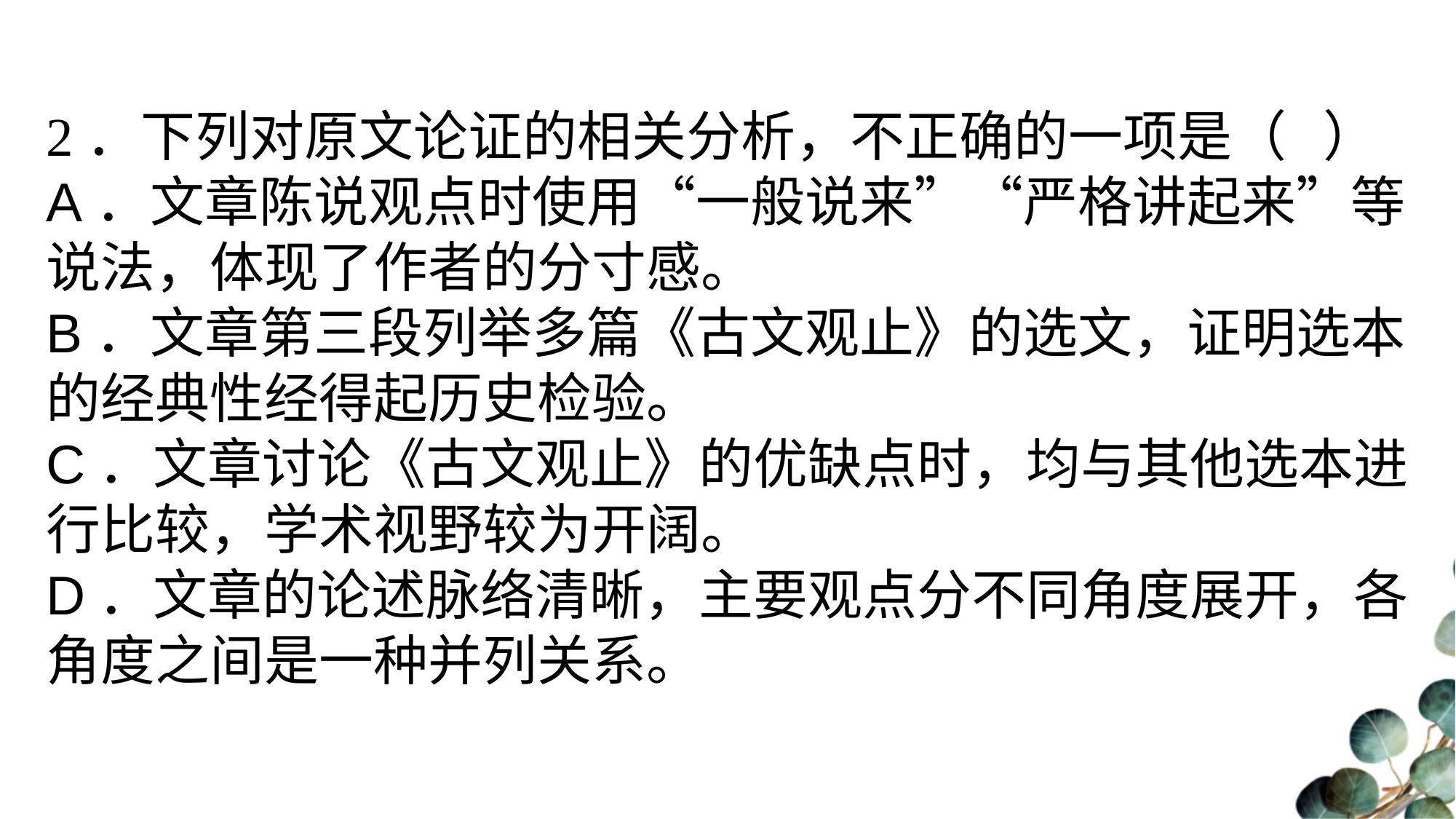

2．下列对原文论证的相关分析，不正确的一项是（   ）A．文章陈说观点时使用“一般说来”“严格讲起来”等说法，体现了作者的分寸感。B．文章第三段列举多篇《古文观止》的选文，证明选本的经典性经得起历史检验。C．文章讨论《古文观止》的优缺点时，均与其他选本进行比较，学术视野较为开阔。D．文章的论述脉络清晰，主要观点分不同角度展开，各角度之间是一种并列关系。